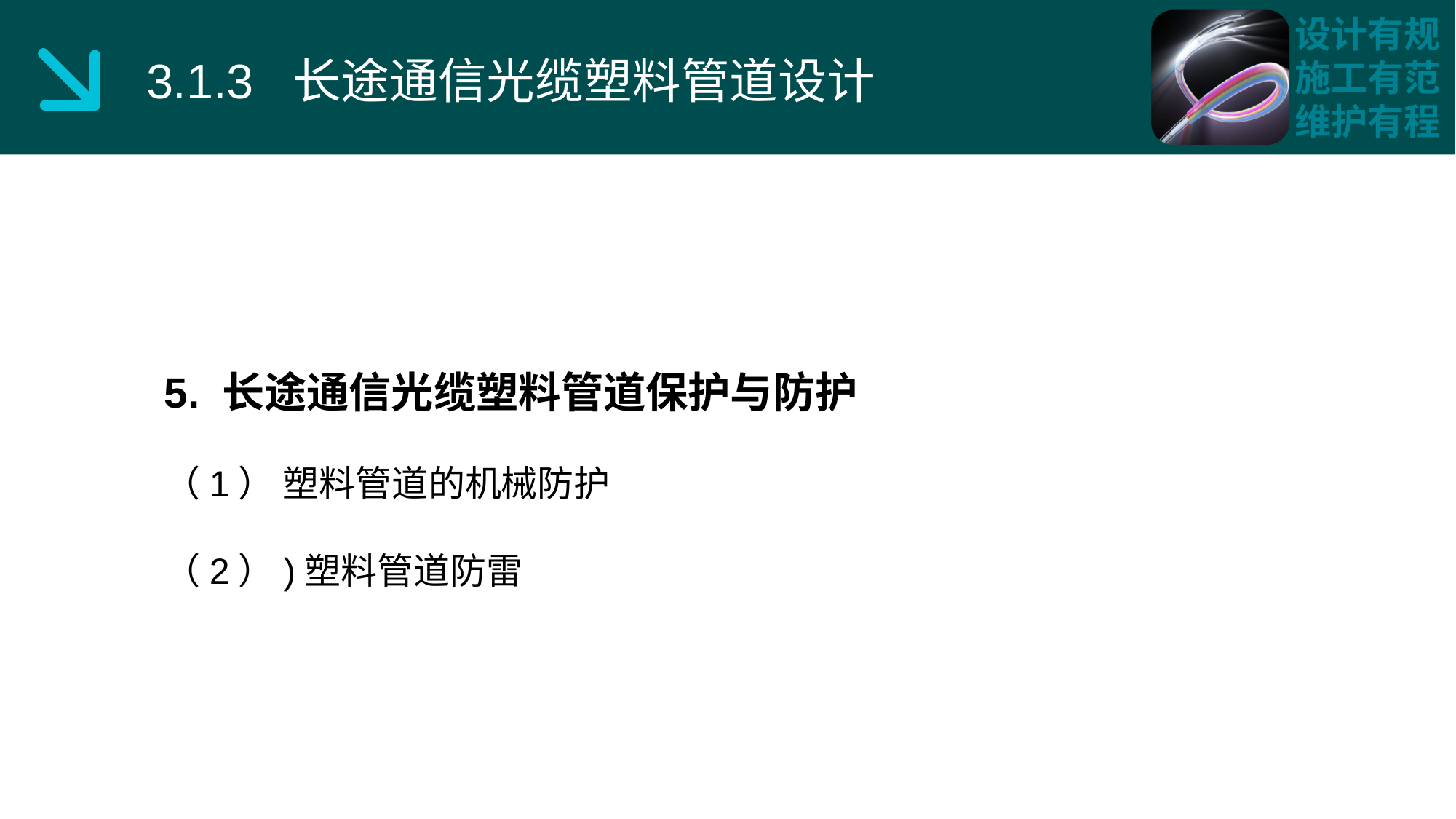

3.1.3  长途通信光缆塑料管道设计

5. 长途通信光缆塑料管道保护与防护

（1） 塑料管道的机械防护

（2）)塑料管道防雷